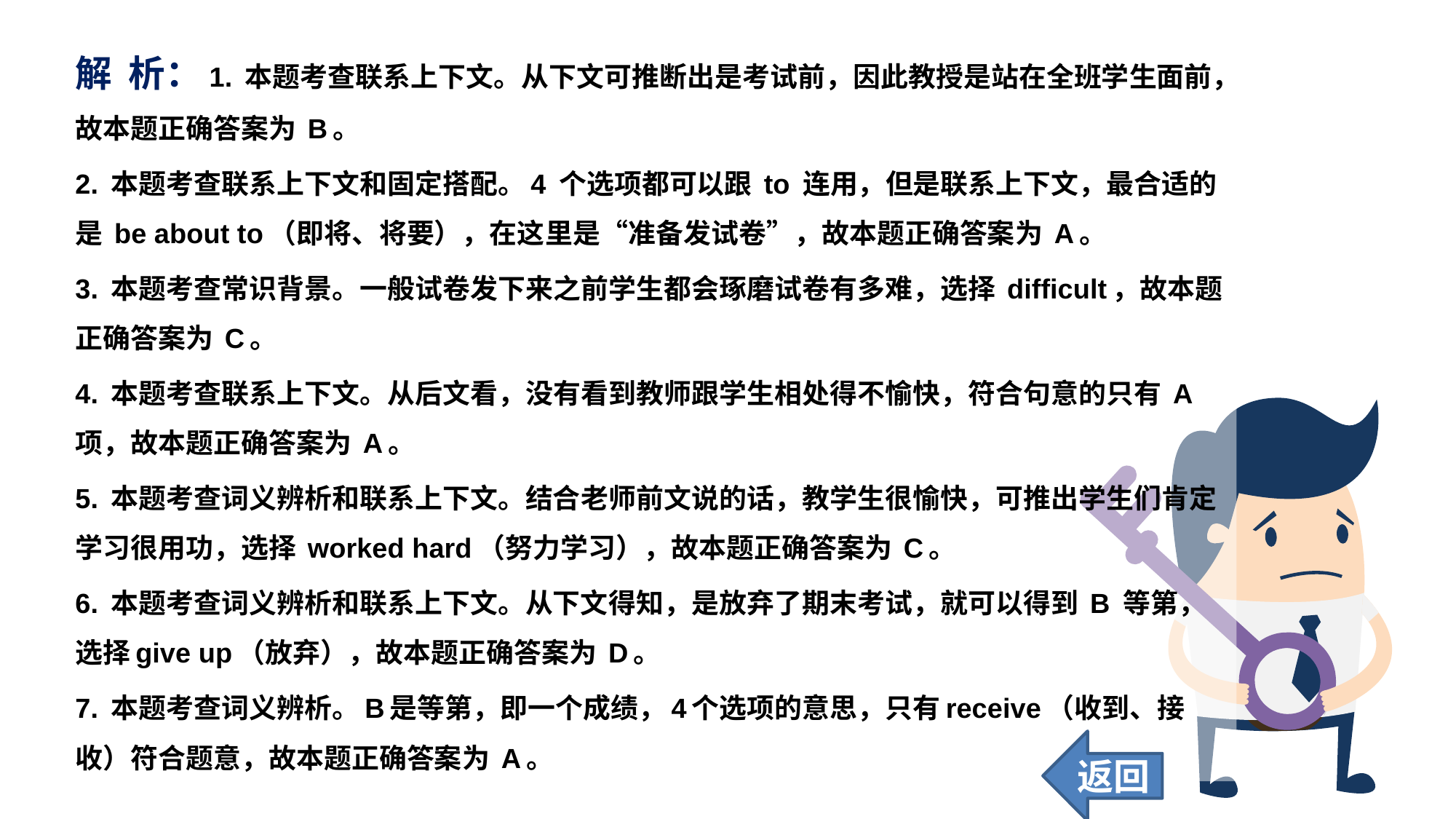

解  析：1. 本题考查联系上下文。从下文可推断出是考试前，因此教授是站在全班学生面前，故本题正确答案为 B。
2. 本题考查联系上下文和固定搭配。4 个选项都可以跟 to 连用，但是联系上下文，最合适的是 be about to（即将、将要），在这里是“准备发试卷”，故本题正确答案为 A。
3. 本题考查常识背景。一般试卷发下来之前学生都会琢磨试卷有多难，选择 difficult，故本题正确答案为 C。
4. 本题考查联系上下文。从后文看，没有看到教师跟学生相处得不愉快，符合句意的只有 A 项，故本题正确答案为 A。
5. 本题考查词义辨析和联系上下文。结合老师前文说的话，教学生很愉快，可推出学生们肯定学习很用功，选择 worked hard（努力学习），故本题正确答案为 C。
6. 本题考查词义辨析和联系上下文。从下文得知，是放弃了期末考试，就可以得到 B 等第，选择give up（放弃），故本题正确答案为 D。
7. 本题考查词义辨析。B是等第，即一个成绩，4个选项的意思，只有receive（收到、接收）符合题意，故本题正确答案为 A。

返回
22